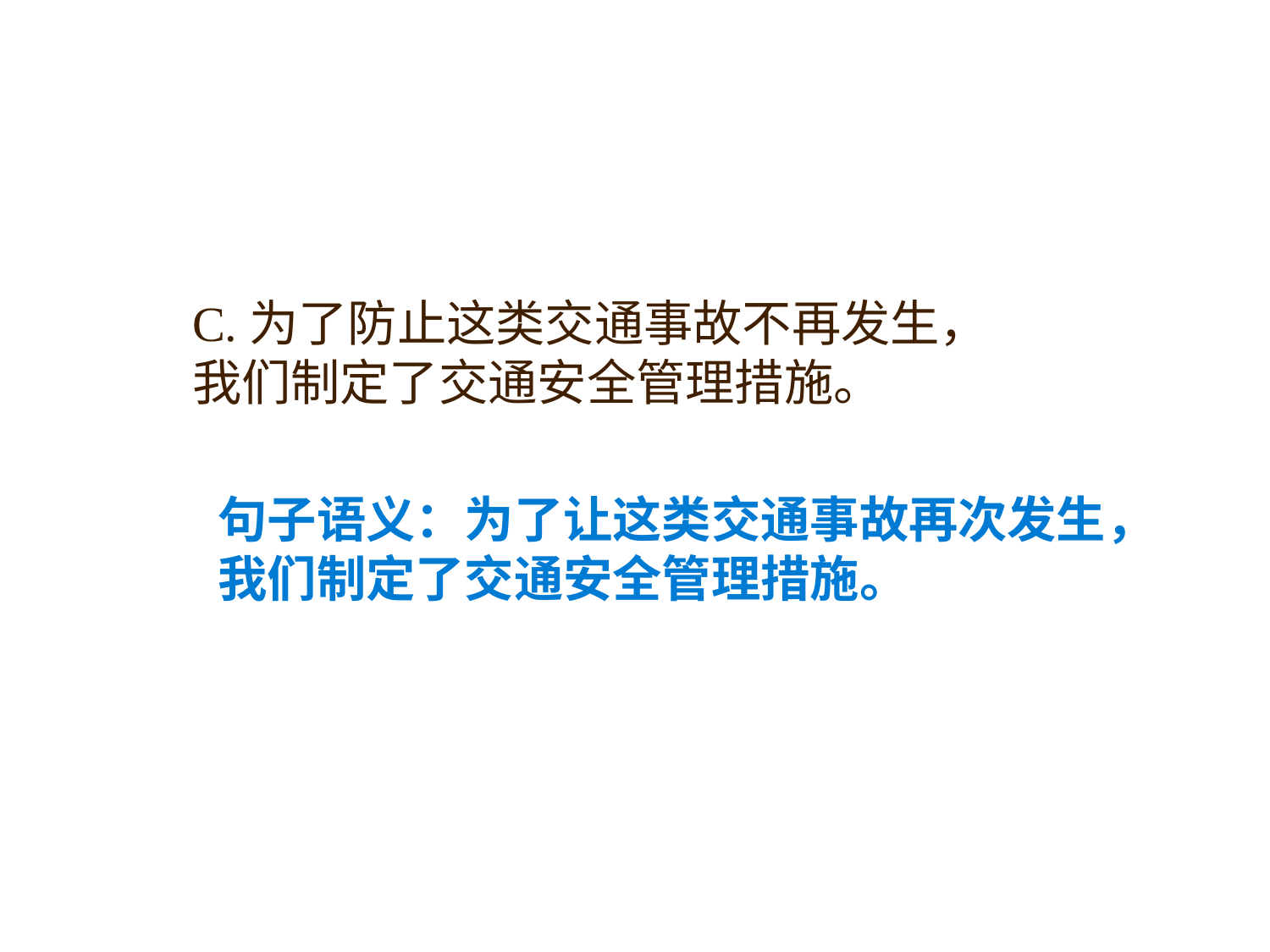

#
C.为了防止这类交通事故不再发生，
我们制定了交通安全管理措施。
句子语义：为了让这类交通事故再次发生，
我们制定了交通安全管理措施。